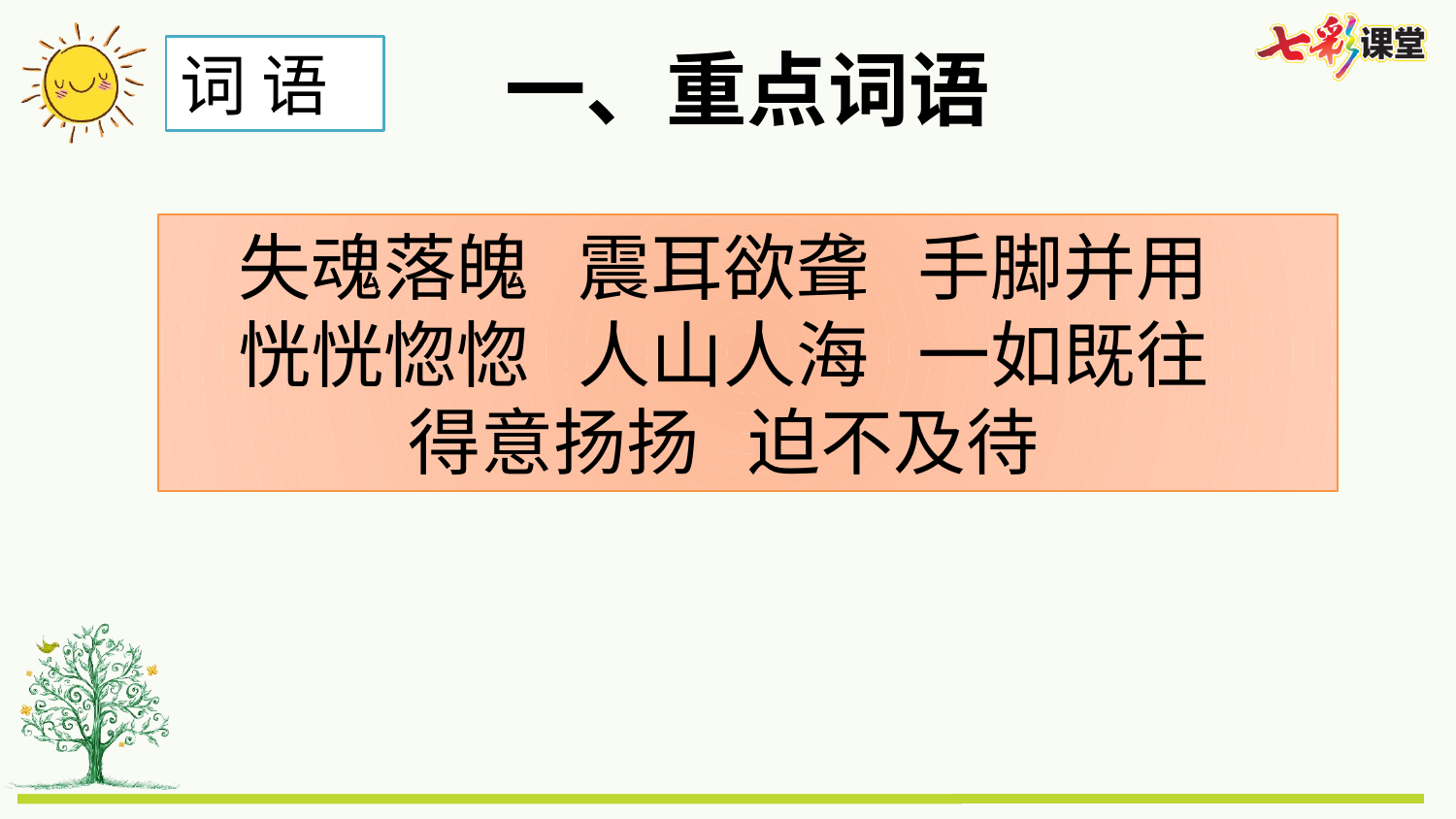

一、重点词语
词 语
失魂落魄   震耳欲聋   手脚并用
恍恍惚惚   人山人海   一如既往
得意扬扬   迫不及待